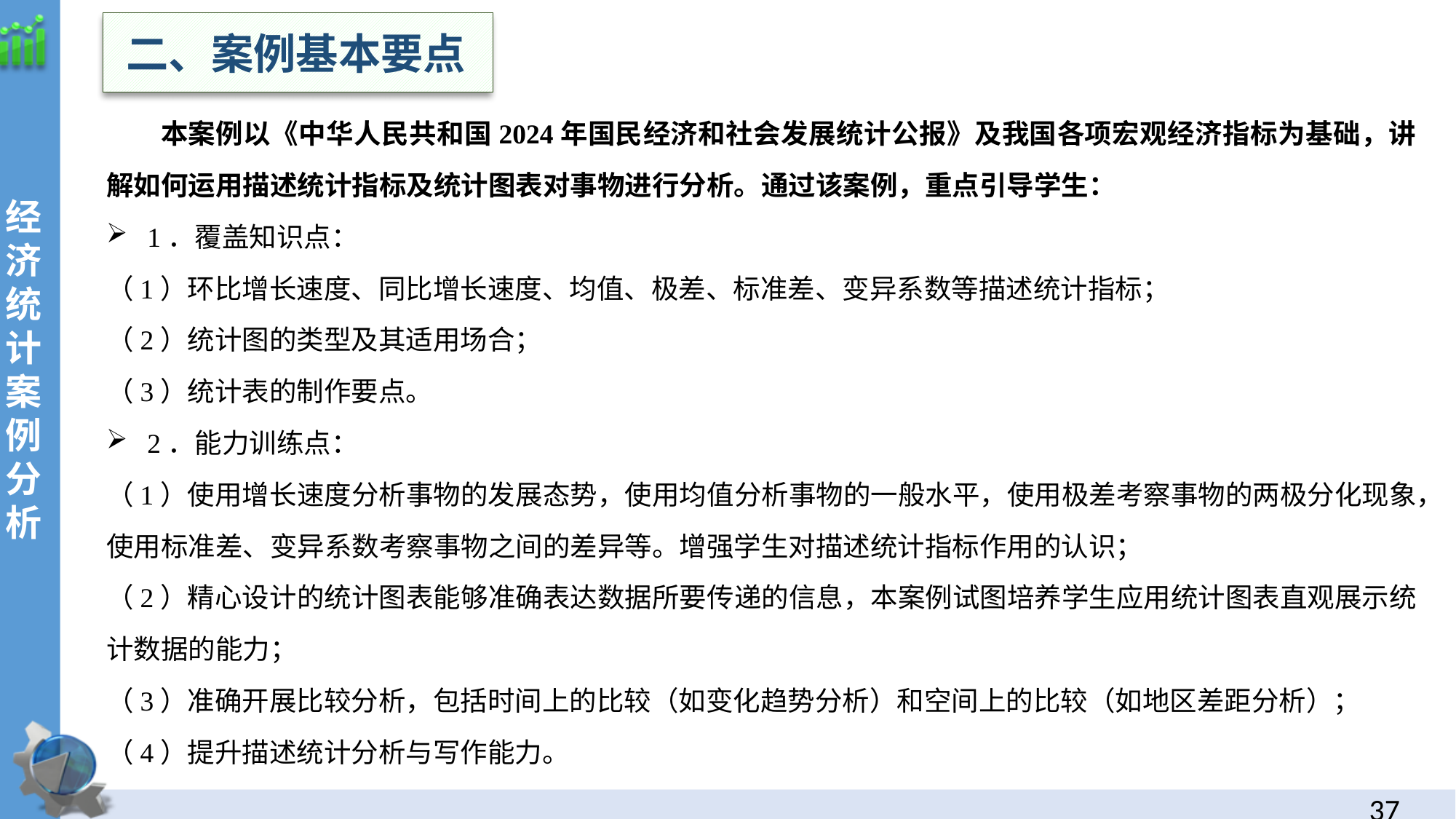

二、案例基本要点

本案例以《中华人民共和国2024年国民经济和社会发展统计公报》及我国各项宏观经济指标为基础，讲解如何运用描述统计指标及统计图表对事物进行分析。通过该案例，重点引导学生：
1．覆盖知识点：
（1）环比增长速度、同比增长速度、均值、极差、标准差、变异系数等描述统计指标；
（2）统计图的类型及其适用场合；
（3）统计表的制作要点。
2．能力训练点：
（1）使用增长速度分析事物的发展态势，使用均值分析事物的一般水平，使用极差考察事物的两极分化现象，使用标准差、变异系数考察事物之间的差异等。增强学生对描述统计指标作用的认识；
（2）精心设计的统计图表能够准确表达数据所要传递的信息，本案例试图培养学生应用统计图表直观展示统计数据的能力；
（3）准确开展比较分析，包括时间上的比较（如变化趋势分析）和空间上的比较（如地区差距分析）；
（4）提升描述统计分析与写作能力。
经
济统计案例分析
37